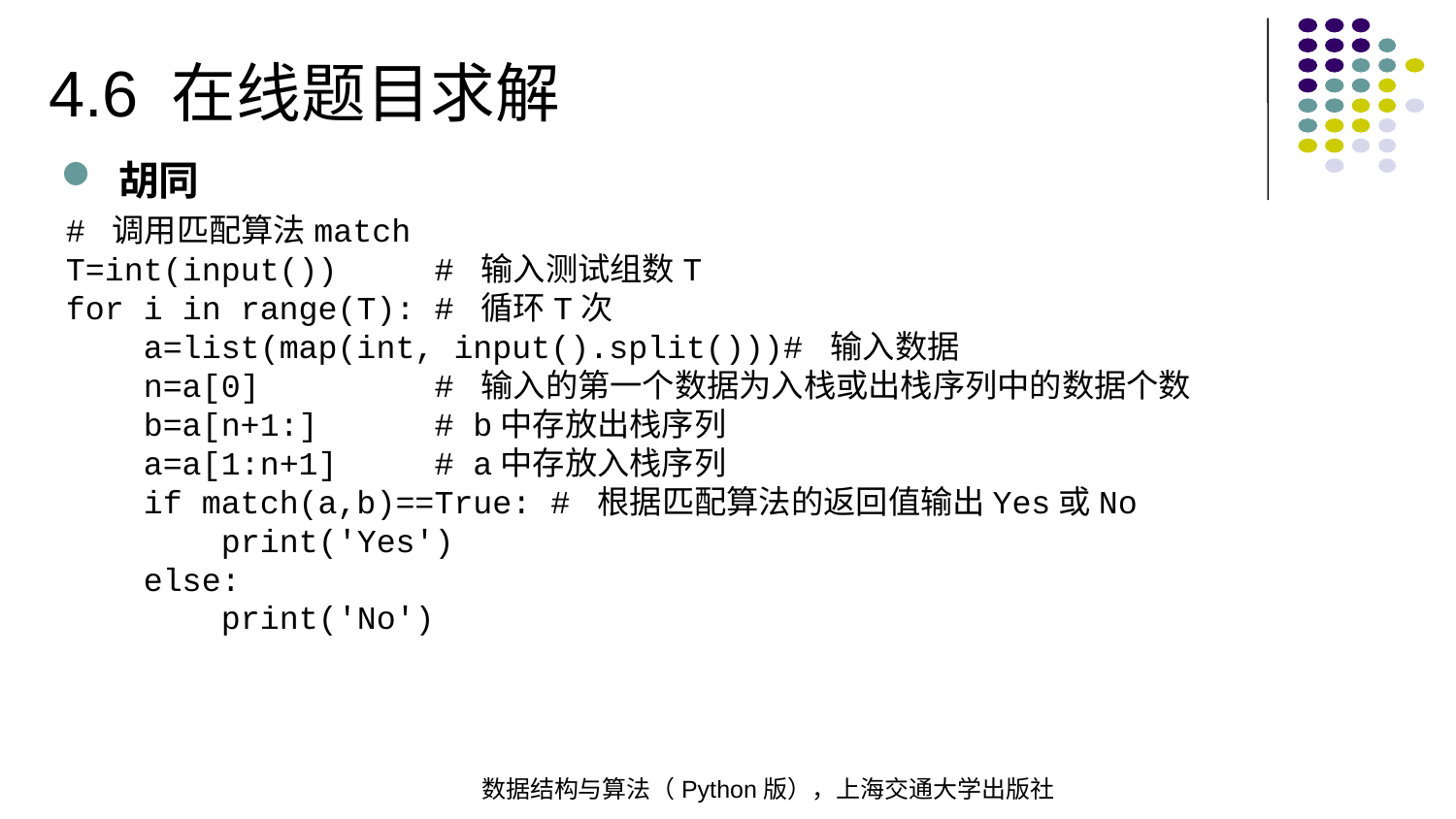

4.6 在线题目求解
胡同
# 调用匹配算法match
T=int(input())     # 输入测试组数T
for i in range(T): # 循环T次
    a=list(map(int, input().split()))# 输入数据
    n=a[0]         # 输入的第一个数据为入栈或出栈序列中的数据个数
    b=a[n+1:]      # b中存放出栈序列
    a=a[1:n+1]     # a中存放入栈序列
    if match(a,b)==True: # 根据匹配算法的返回值输出Yes或No
        print('Yes')
    else:
        print('No')